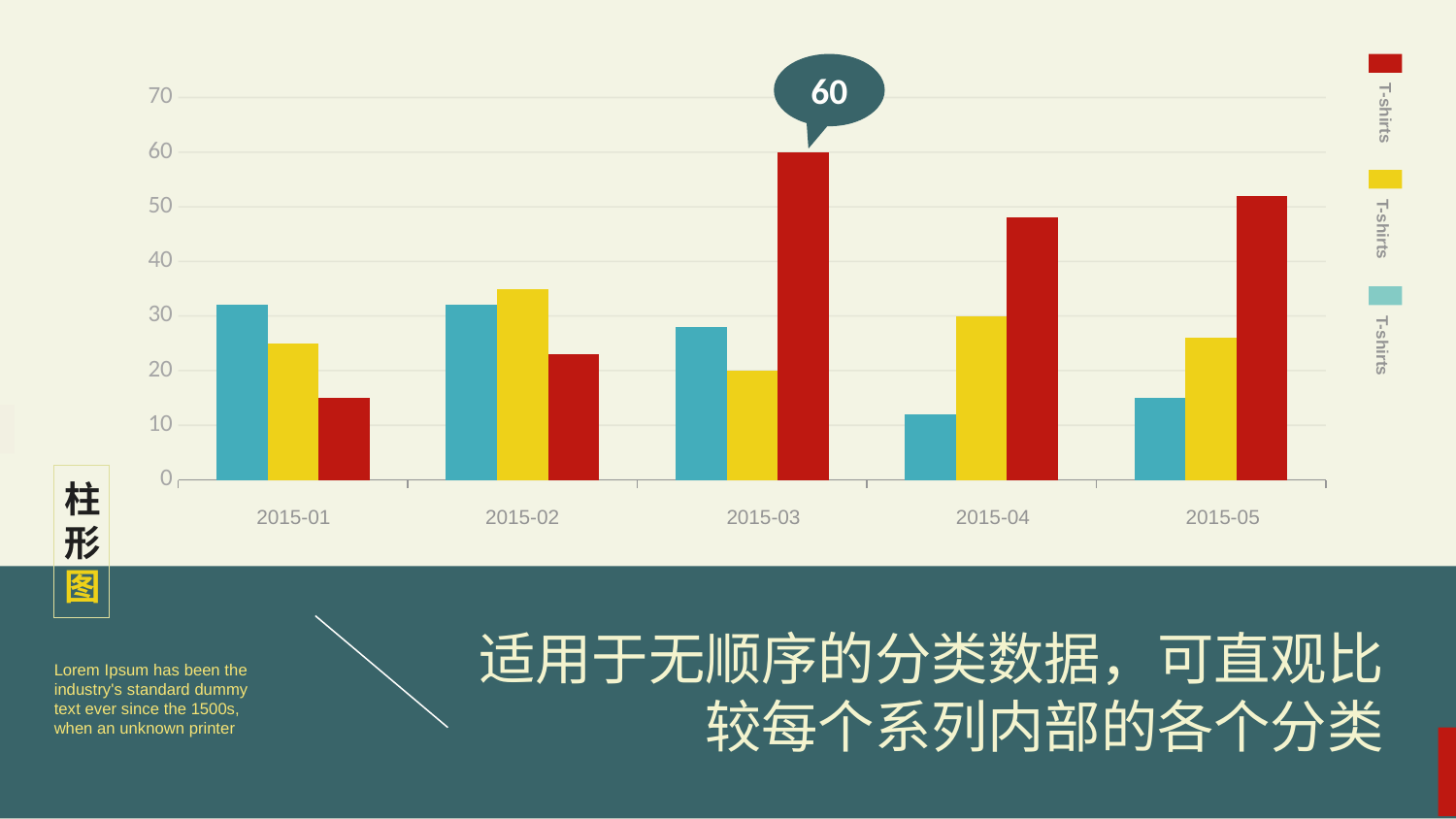

60

### Chart

| Category |  |  |  |
|---|---|---|---|
T-shirts

T-shirts

T-shirts

柱形图
2015-01
2015-02
2015-03
2015-04
2015-05
适用于无顺序的分类数据，可直观比较每个系列内部的各个分类
Lorem Ipsum has been the industry's standard dummy text ever since the 1500s, when an unknown printer